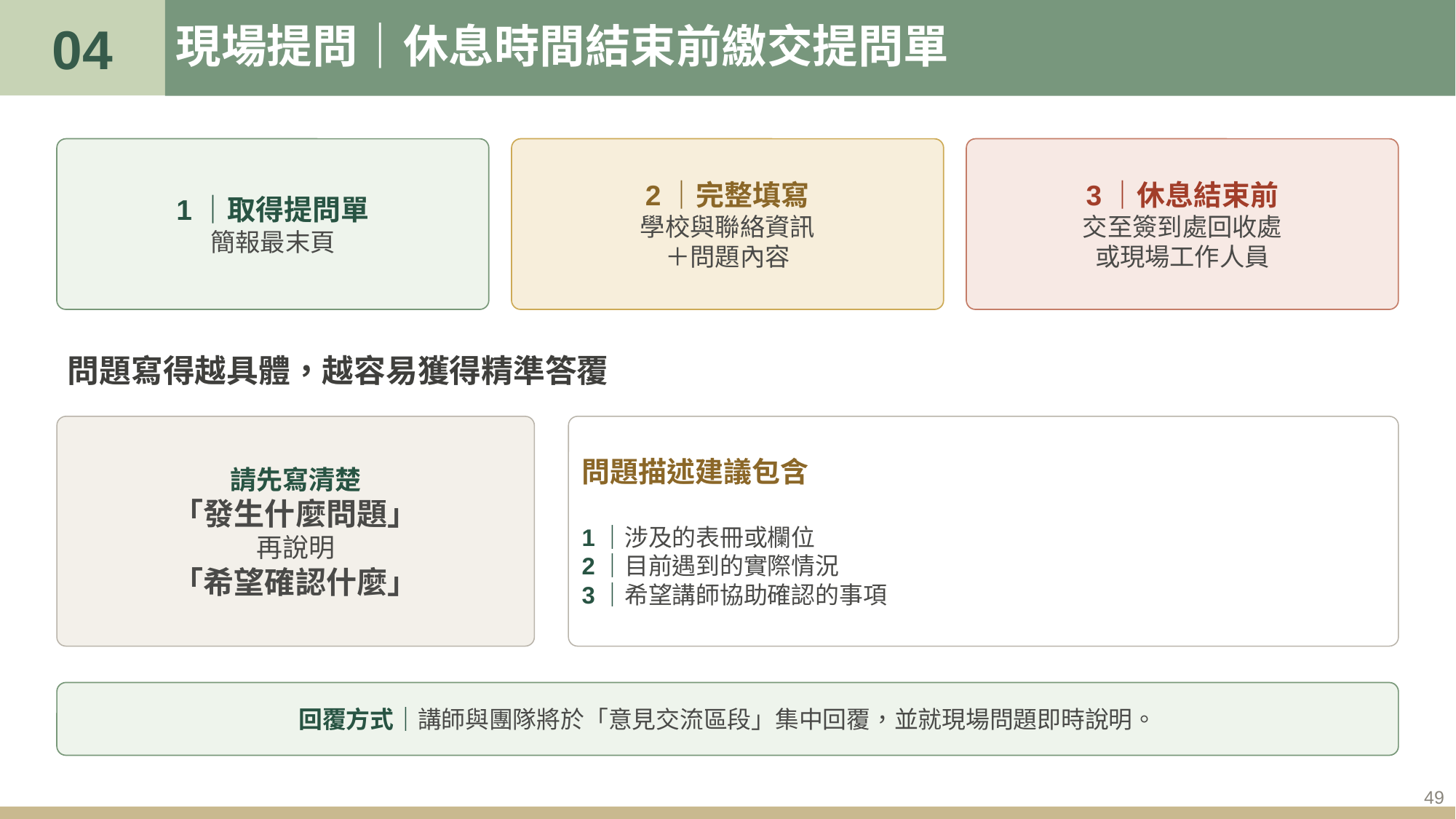

04
# 現場提問｜休息時間結束前繳交提問單
1｜取得提問單
簡報最末頁
2｜完整填寫
學校與聯絡資訊
＋問題內容
3｜休息結束前
交至簽到處回收處
或現場工作人員
問題寫得越具體，越容易獲得精準答覆
請先寫清楚
「發生什麼問題」
再說明
「希望確認什麼」
問題描述建議包含

1｜涉及的表冊或欄位
2｜目前遇到的實際情況
3｜希望講師協助確認的事項
回覆方式｜講師與團隊將於「意見交流區段」集中回覆，並就現場問題即時說明。
49